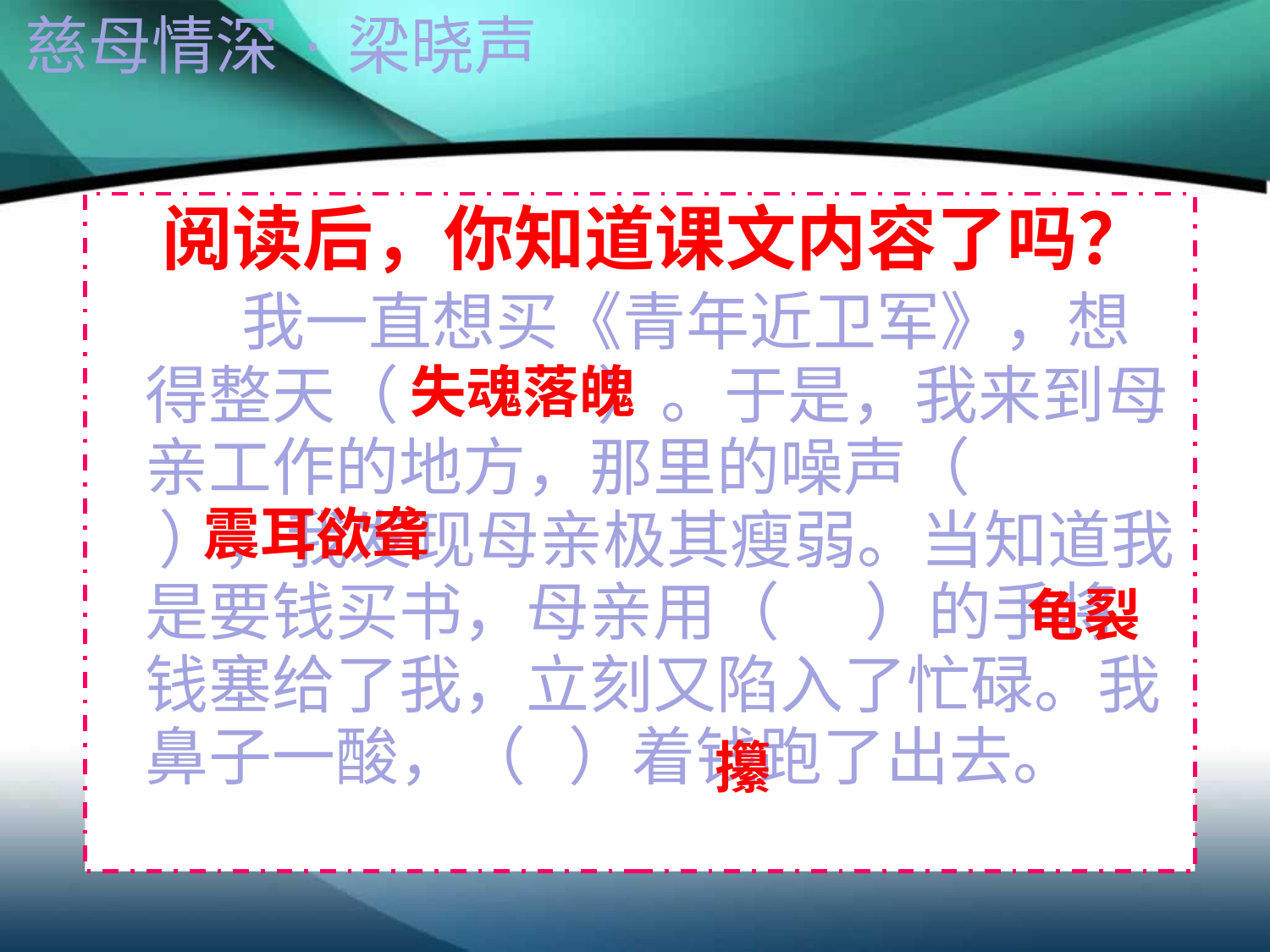

慈母情深·梁晓声
   阅读后，你知道课文内容了吗？
        我一直想买《青年近卫军》，想得整天（              ）。于是，我来到母亲工作的地方，那里的噪声（            ），我发现母亲极其瘦弱。当知道我是要钱买书，母亲用（      ）的手将钱塞给了我，立刻又陷入了忙碌。我鼻子一酸，（   ）着钱跑了出去。
失魂落魄
震耳欲聋
龟裂
攥